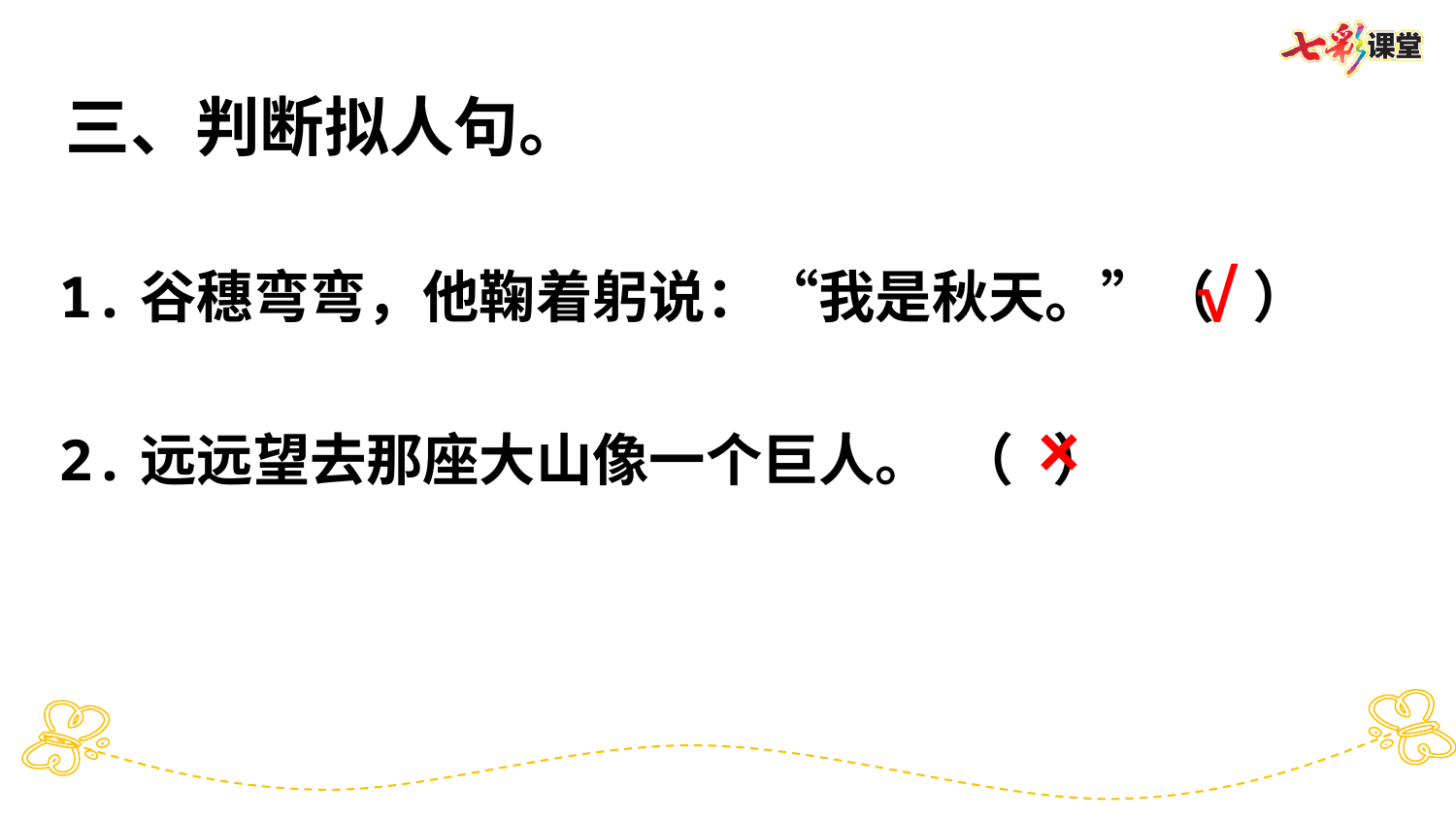

三、判断拟人句。
1.谷穗弯弯，他鞠着躬说：“我是秋天。”（   ）

2.远远望去那座大山像一个巨人。  （   ）
√
×